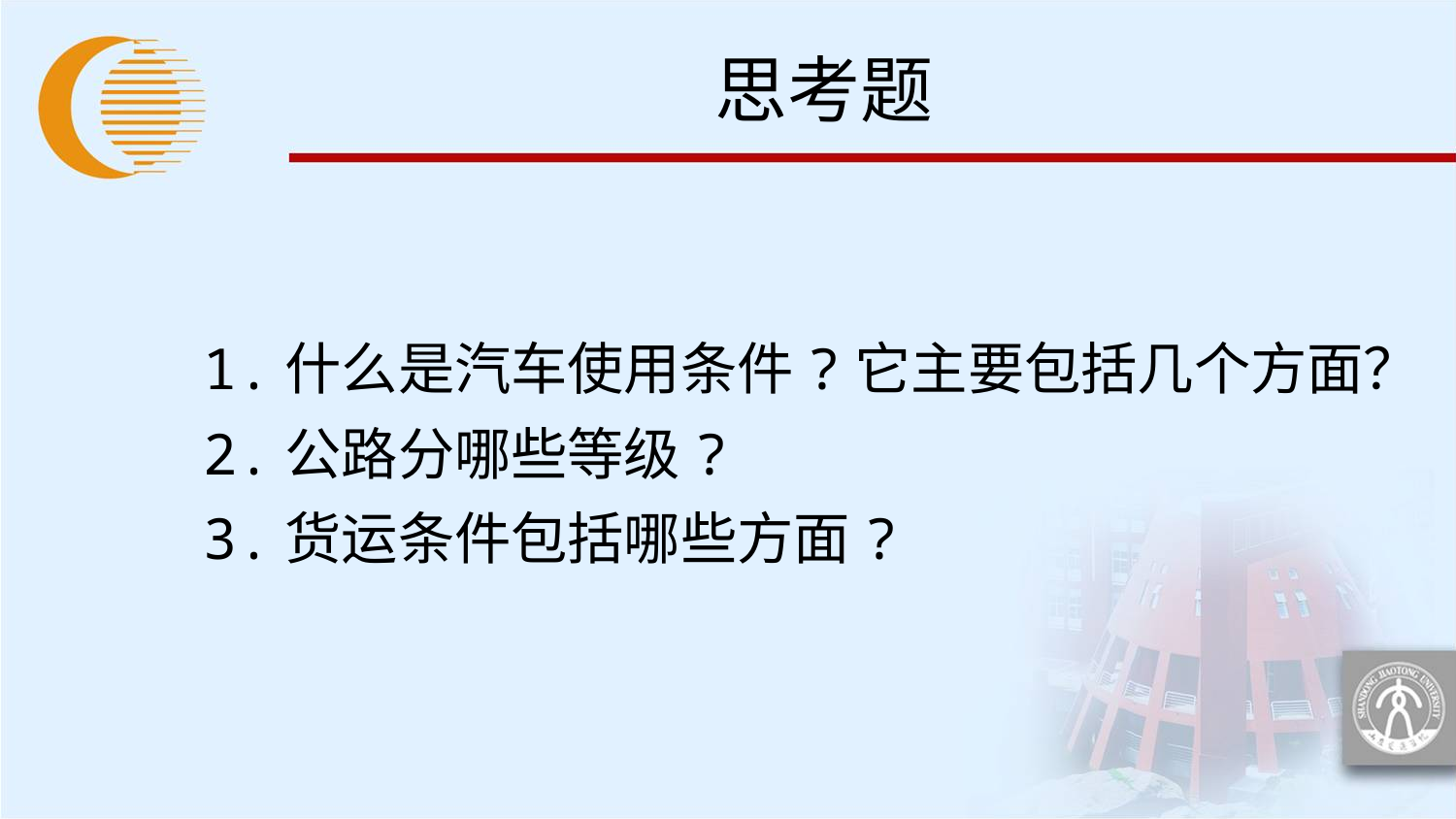

# 思考题
1.什么是汽车使用条件?它主要包括几个方面？
2.公路分哪些等级?
3.货运条件包括哪些方面?